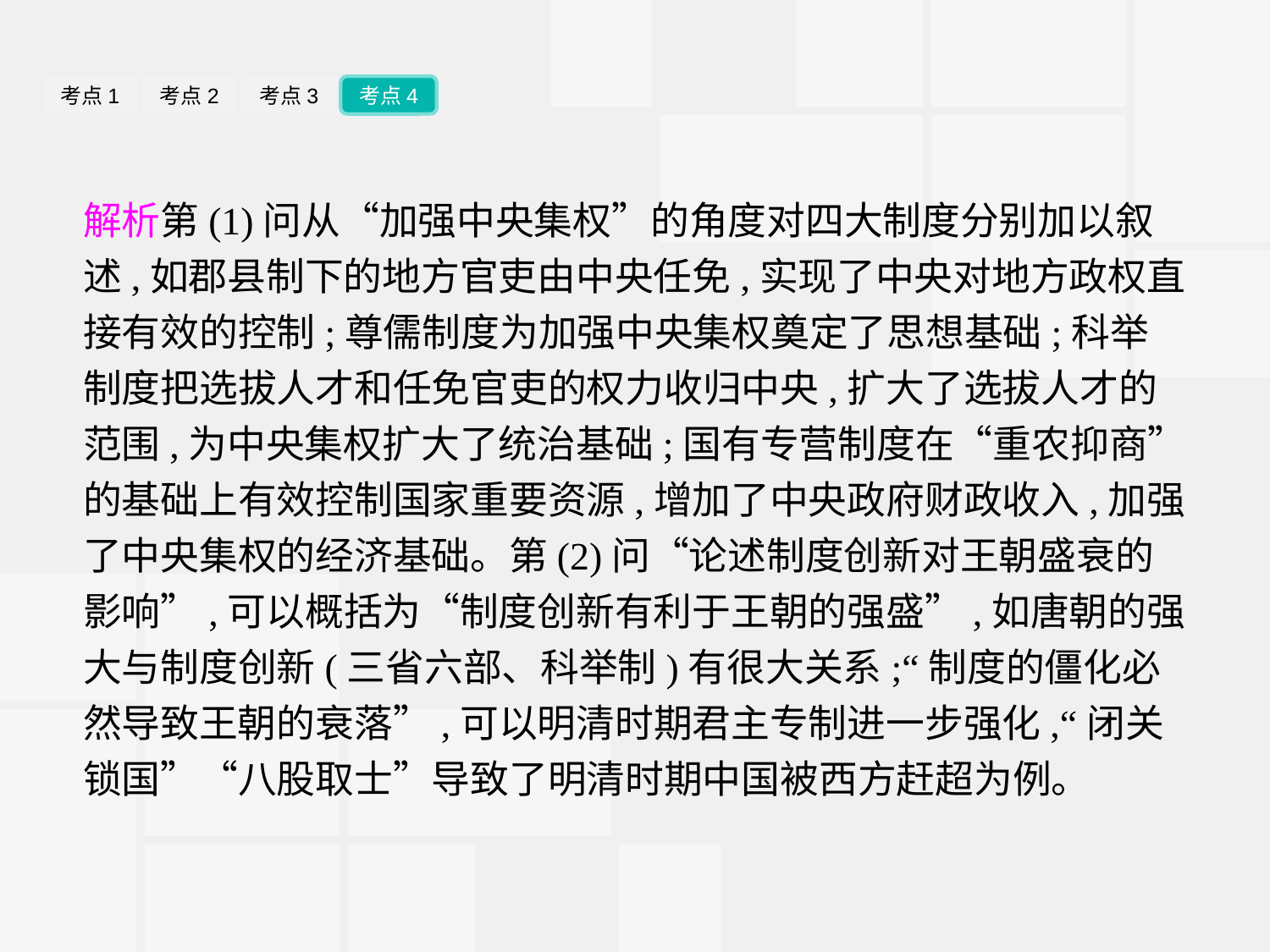

考点1
考点2
考点3
考点4
解析第(1)问从“加强中央集权”的角度对四大制度分别加以叙述,如郡县制下的地方官吏由中央任免,实现了中央对地方政权直接有效的控制;尊儒制度为加强中央集权奠定了思想基础;科举制度把选拔人才和任免官吏的权力收归中央,扩大了选拔人才的范围,为中央集权扩大了统治基础;国有专营制度在“重农抑商”的基础上有效控制国家重要资源,增加了中央政府财政收入,加强了中央集权的经济基础。第(2)问“论述制度创新对王朝盛衰的影响”,可以概括为“制度创新有利于王朝的强盛”,如唐朝的强大与制度创新(三省六部、科举制)有很大关系;“制度的僵化必然导致王朝的衰落”,可以明清时期君主专制进一步强化,“闭关锁国”“八股取士”导致了明清时期中国被西方赶超为例。